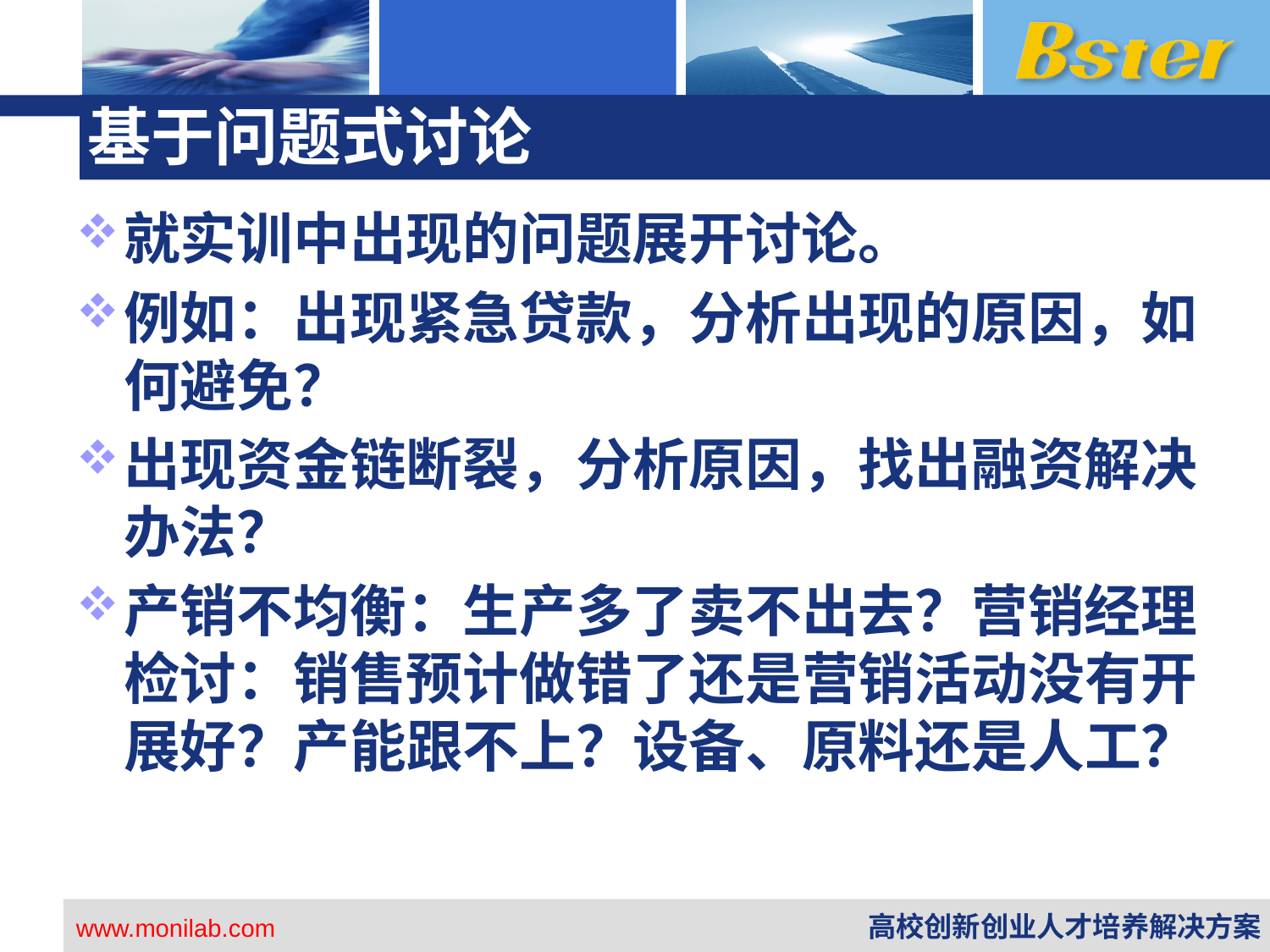

# 基于问题式讨论
就实训中出现的问题展开讨论。
例如：出现紧急贷款，分析出现的原因，如何避免？
出现资金链断裂，分析原因，找出融资解决办法？
产销不均衡：生产多了卖不出去？营销经理检讨：销售预计做错了还是营销活动没有开展好？产能跟不上？设备、原料还是人工？